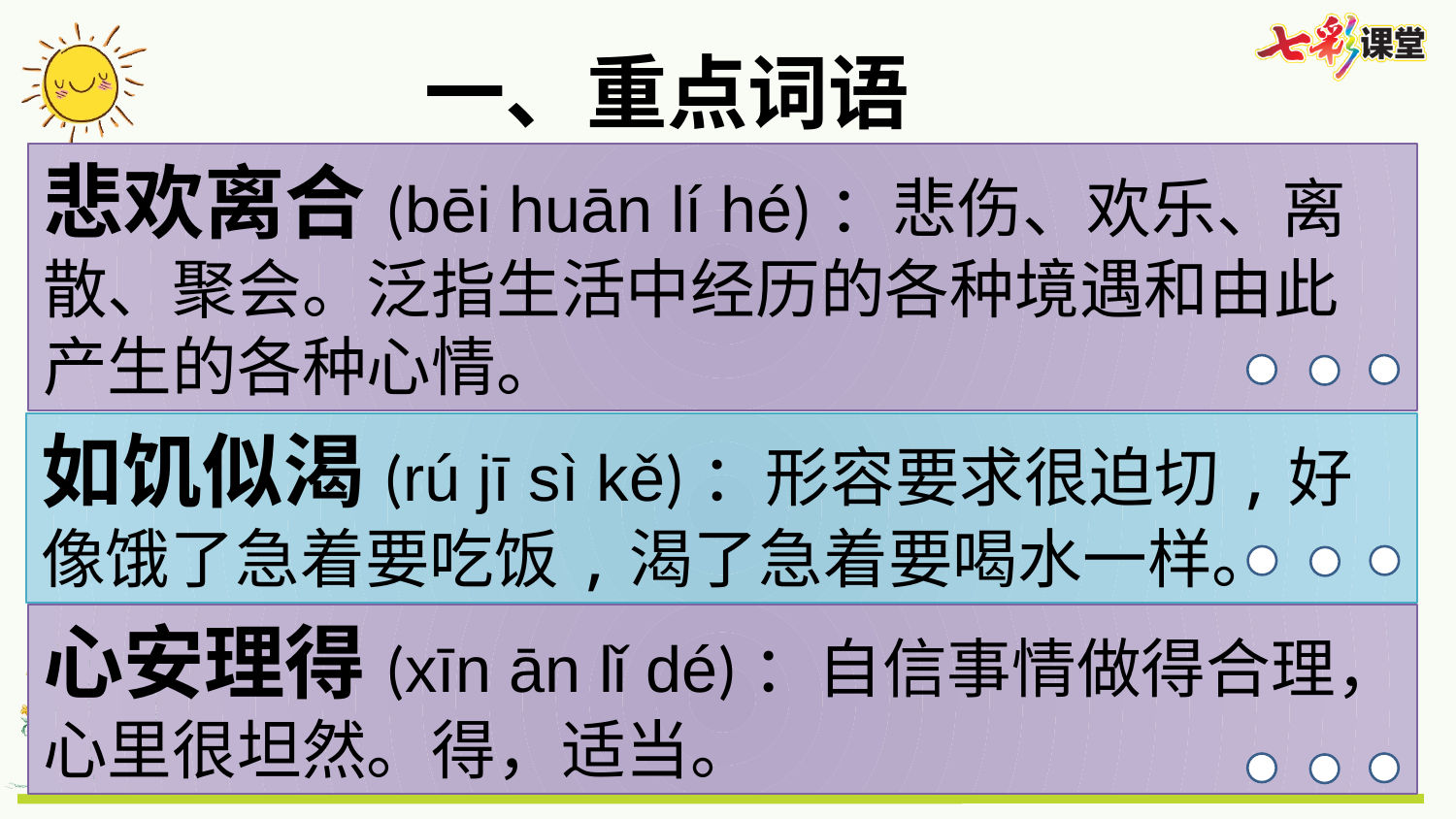

一、重点词语
悲欢离合(bēi huān lí hé)：悲伤、欢乐、离散、聚会。泛指生活中经历的各种境遇和由此产生的各种心情。

如饥似渴(rú jī sì kě)：形容要求很迫切,好像饿了急着要吃饭,渴了急着要喝水一样。

心安理得(xīn ān lǐ dé)：自信事情做得合理，心里很坦然。得，适当。